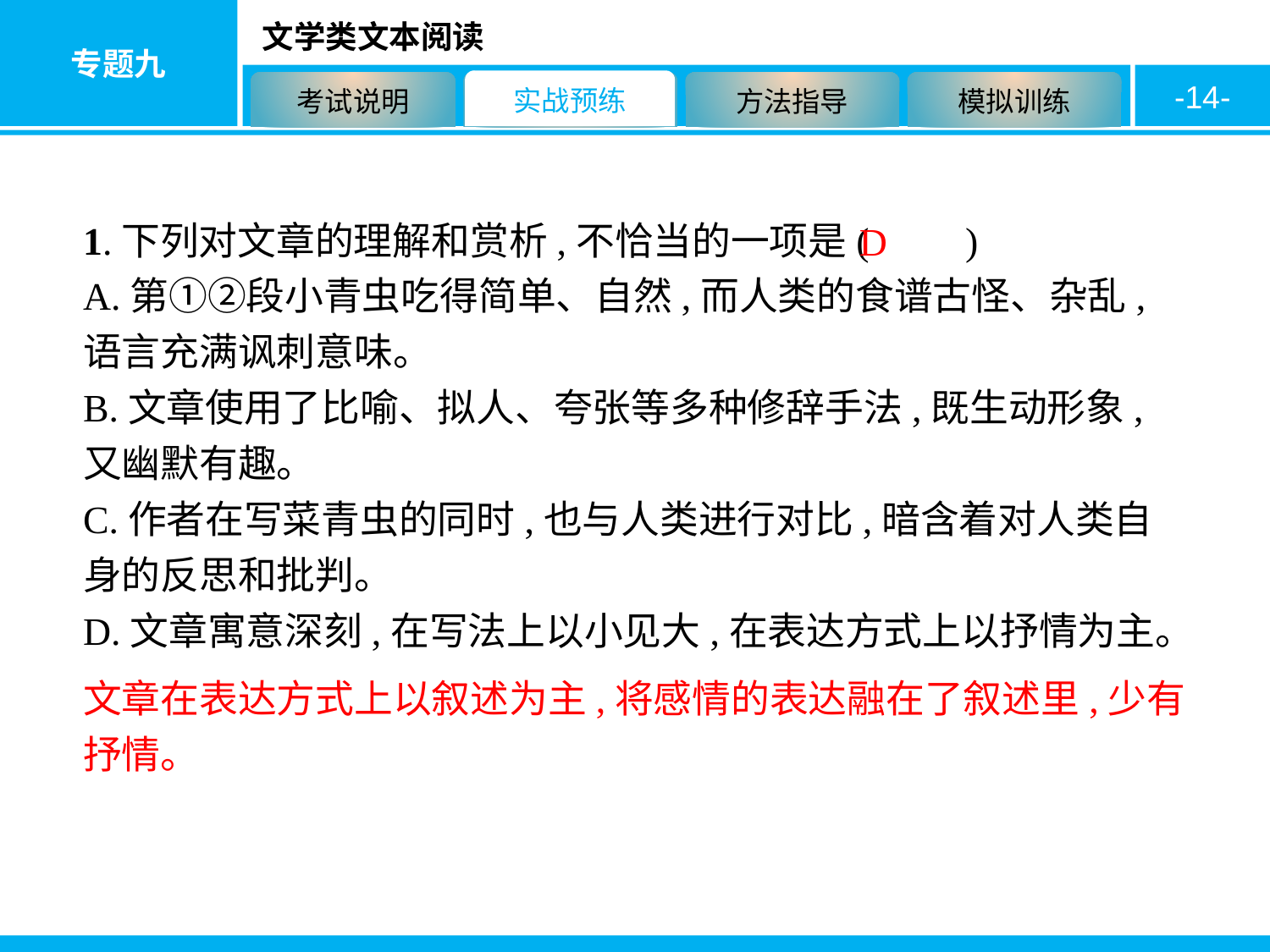

-14-
1.下列对文章的理解和赏析,不恰当的一项是(　　)
A.第①②段小青虫吃得简单、自然,而人类的食谱古怪、杂乱,语言充满讽刺意味。
B.文章使用了比喻、拟人、夸张等多种修辞手法,既生动形象,又幽默有趣。
C.作者在写菜青虫的同时,也与人类进行对比,暗含着对人类自身的反思和批判。
D.文章寓意深刻,在写法上以小见大,在表达方式上以抒情为主。
D
文章在表达方式上以叙述为主,将感情的表达融在了叙述里,少有抒情。